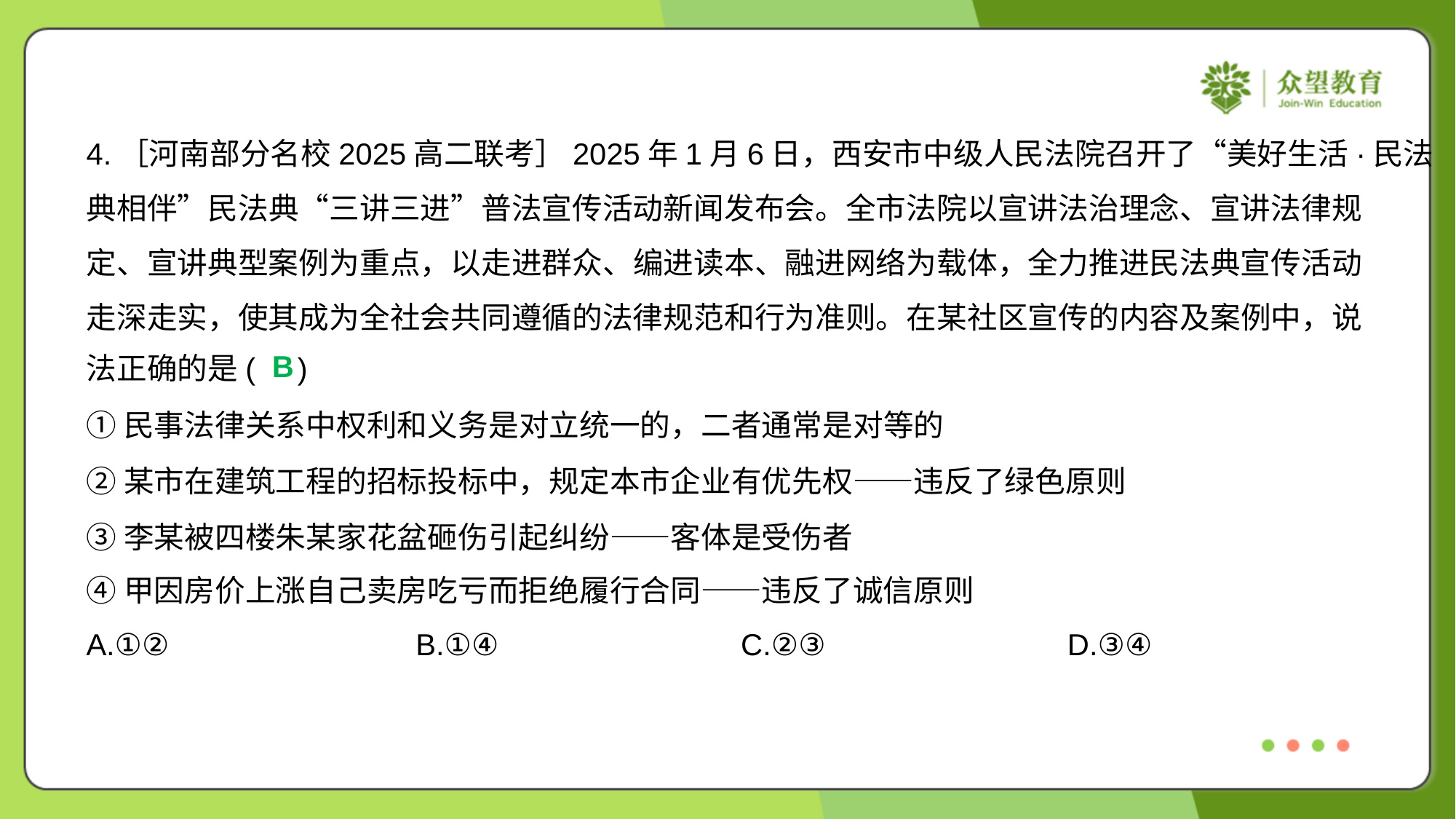

4.［河南部分名校2025高二联考］2025年1月6日，西安市中级人民法院召开了“美好生活·民法
典相伴”民法典“三讲三进”普法宣传活动新闻发布会。全市法院以宣讲法治理念、宣讲法律规
定、宣讲典型案例为重点，以走进群众、编进读本、融进网络为载体，全力推进民法典宣传活动
走深走实，使其成为全社会共同遵循的法律规范和行为准则。在某社区宣传的内容及案例中，说
法正确的是(     )
B
①民事法律关系中权利和义务是对立统一的，二者通常是对等的
②某市在建筑工程的招标投标中，规定本市企业有优先权——违反了绿色原则
③李某被四楼朱某家花盆砸伤引起纠纷——客体是受伤者
④甲因房价上涨自己卖房吃亏而拒绝履行合同——违反了诚信原则
A.①②	B.①④	C.②③	D.③④